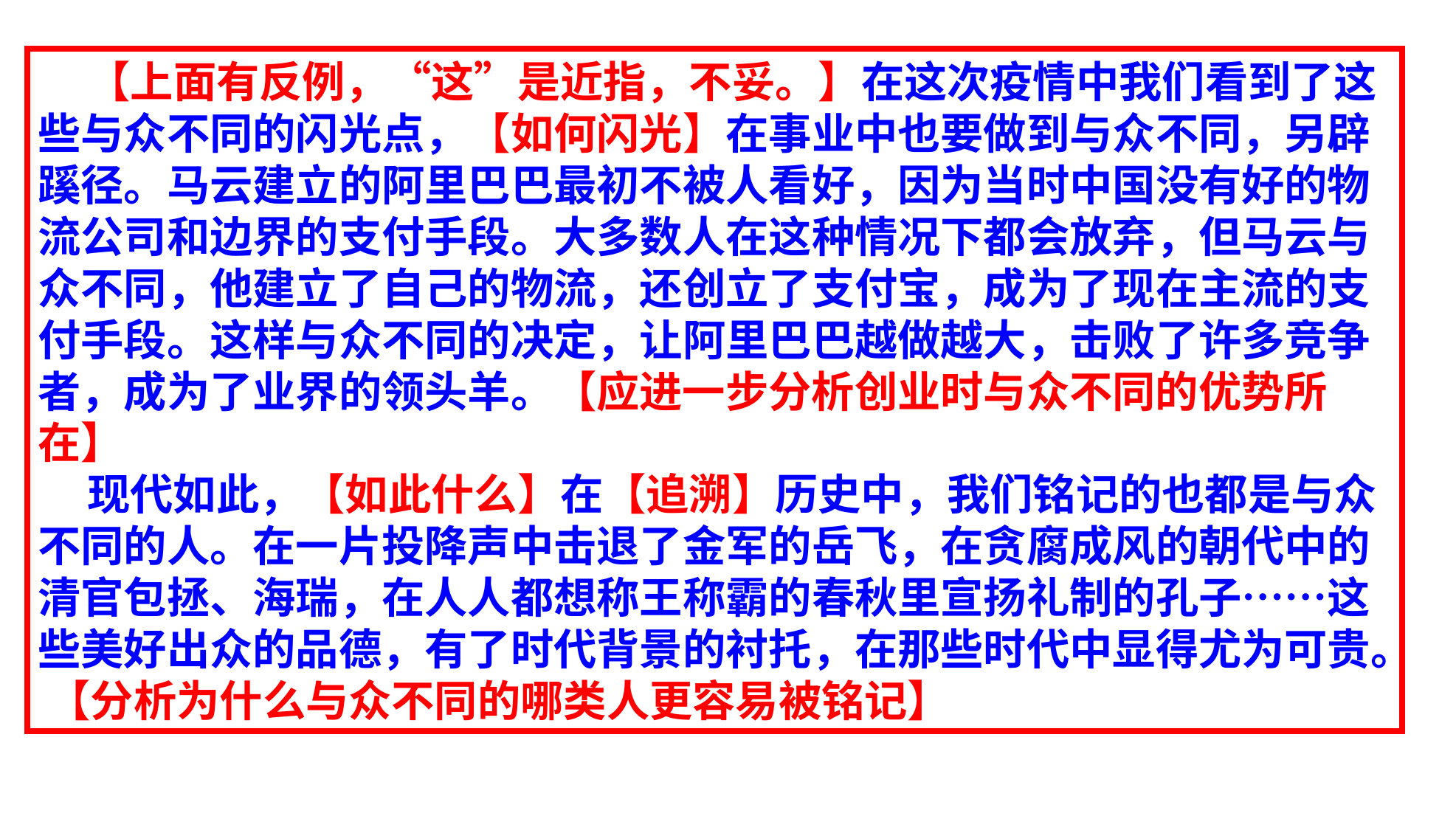

【上面有反例，“这”是近指，不妥。】在这次疫情中我们看到了这些与众不同的闪光点，【如何闪光】在事业中也要做到与众不同，另辟蹊径。马云建立的阿里巴巴最初不被人看好，因为当时中国没有好的物流公司和边界的支付手段。大多数人在这种情况下都会放弃，但马云与众不同，他建立了自己的物流，还创立了支付宝，成为了现在主流的支付手段。这样与众不同的决定，让阿里巴巴越做越大，击败了许多竞争者，成为了业界的领头羊。【应进一步分析创业时与众不同的优势所在】
    现代如此，【如此什么】在【追溯】历史中，我们铭记的也都是与众不同的人。在一片投降声中击退了金军的岳飞，在贪腐成风的朝代中的清官包拯、海瑞，在人人都想称王称霸的春秋里宣扬礼制的孔子……这些美好出众的品德，有了时代背景的衬托，在那些时代中显得尤为可贵。 【分析为什么与众不同的哪类人更容易被铭记】